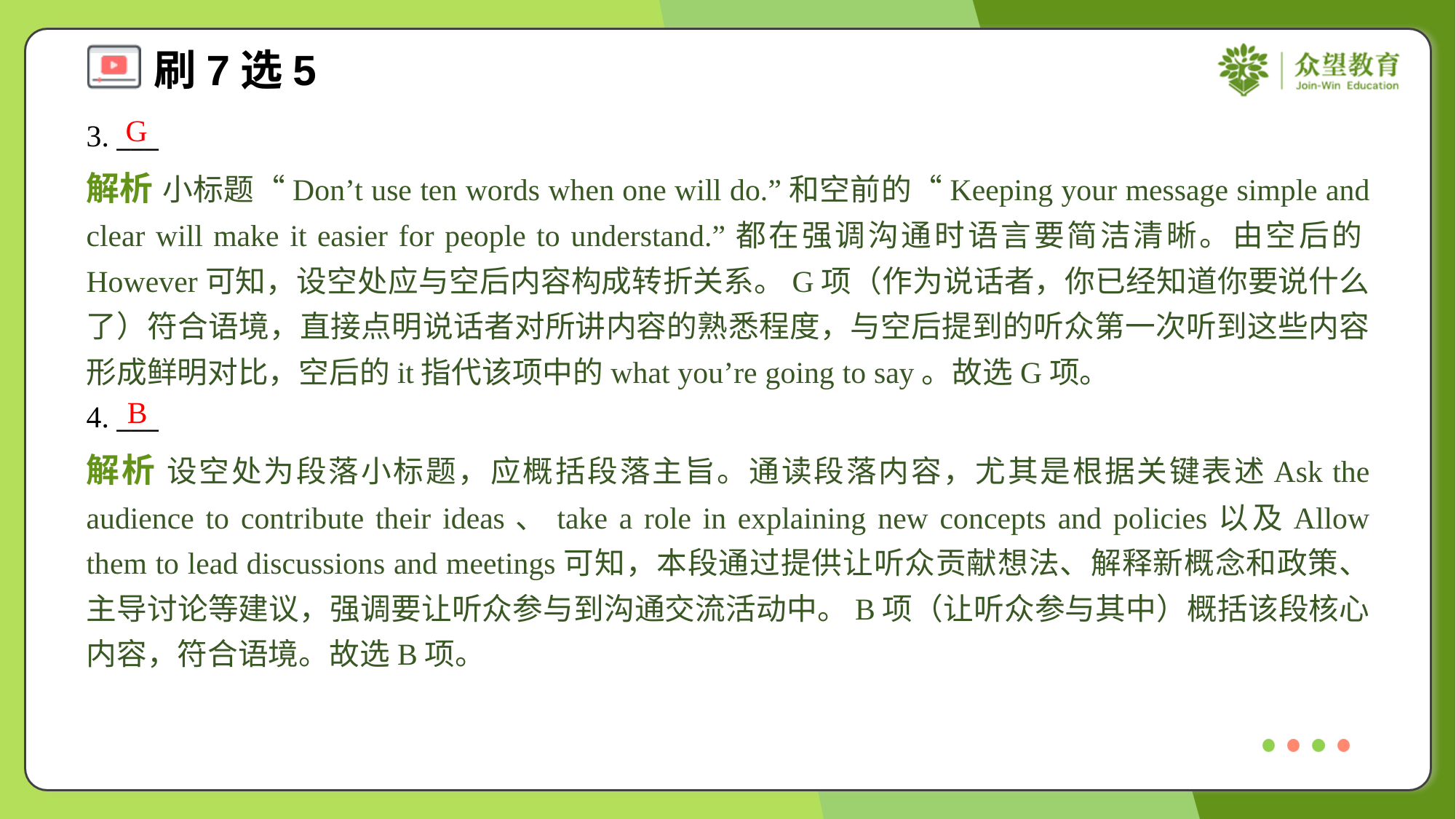

G
3. ___
解析 小标题“Don’t use ten words when one will do.”和空前的“Keeping your message simple and clear will make it easier for people to understand.”都在强调沟通时语言要简洁清晰。由空后的However可知，设空处应与空后内容构成转折关系。G项（作为说话者，你已经知道你要说什么了）符合语境，直接点明说话者对所讲内容的熟悉程度，与空后提到的听众第一次听到这些内容形成鲜明对比，空后的it指代该项中的what you’re going to say。故选G项。
B
4. ___
解析 设空处为段落小标题，应概括段落主旨。通读段落内容，尤其是根据关键表述Ask the audience to contribute their ideas、take a role in explaining new concepts and policies以及Allow them to lead discussions and meetings可知，本段通过提供让听众贡献想法、解释新概念和政策、主导讨论等建议，强调要让听众参与到沟通交流活动中。B项（让听众参与其中）概括该段核心内容，符合语境。故选B项。